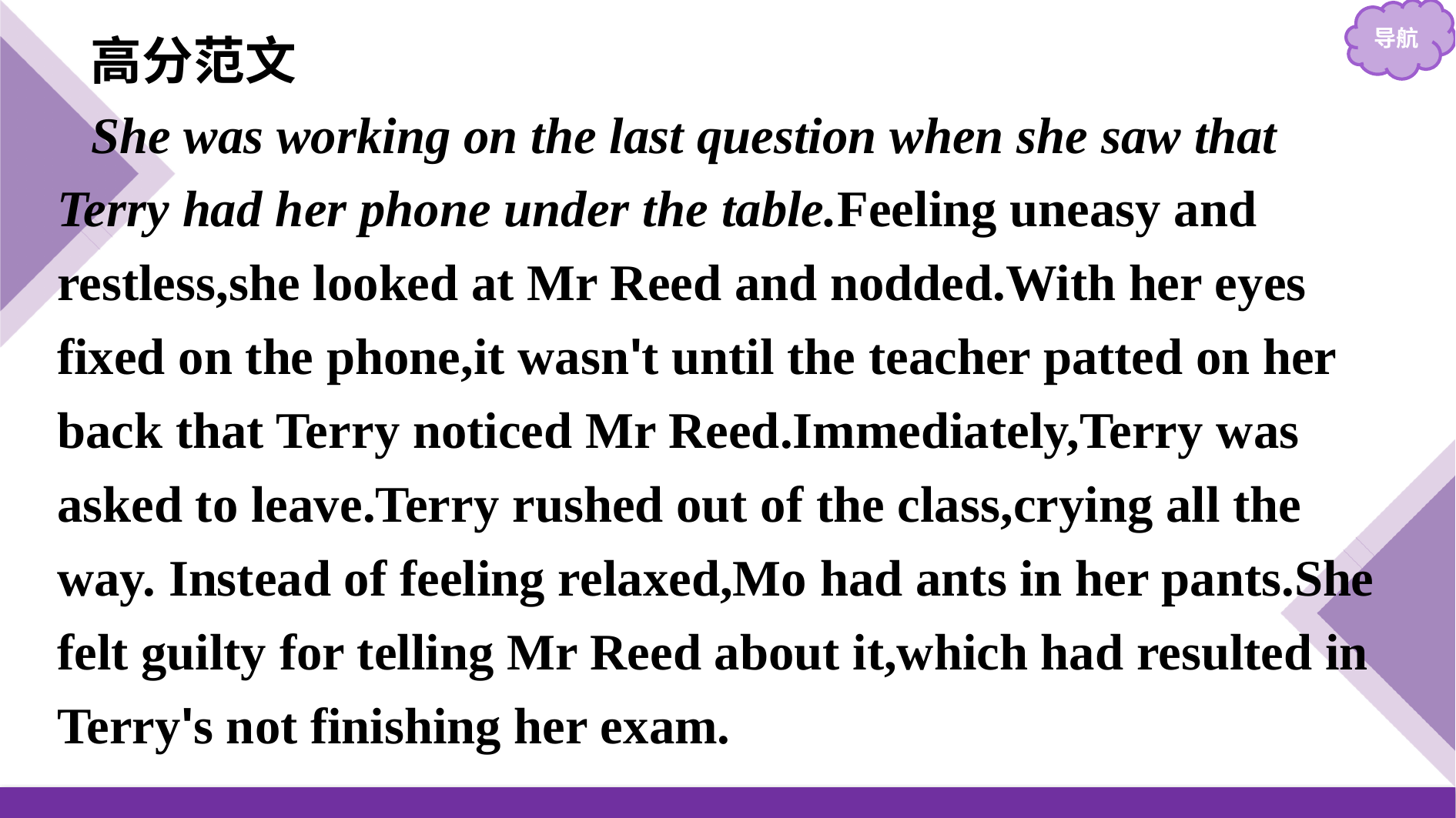

高分范文
She was working on the last question when she saw that Terry had her phone under the table.Feeling uneasy and restless,she looked at Mr Reed and nodded.With her eyes fixed on the phone,it wasn't until the teacher patted on her back that Terry noticed Mr Reed.Immediately,Terry was asked to leave.Terry rushed out of the class,crying all the way. Instead of feeling relaxed,Mo had ants in her pants.She felt guilty for telling Mr Reed about it,which had resulted in Terry's not finishing her exam.